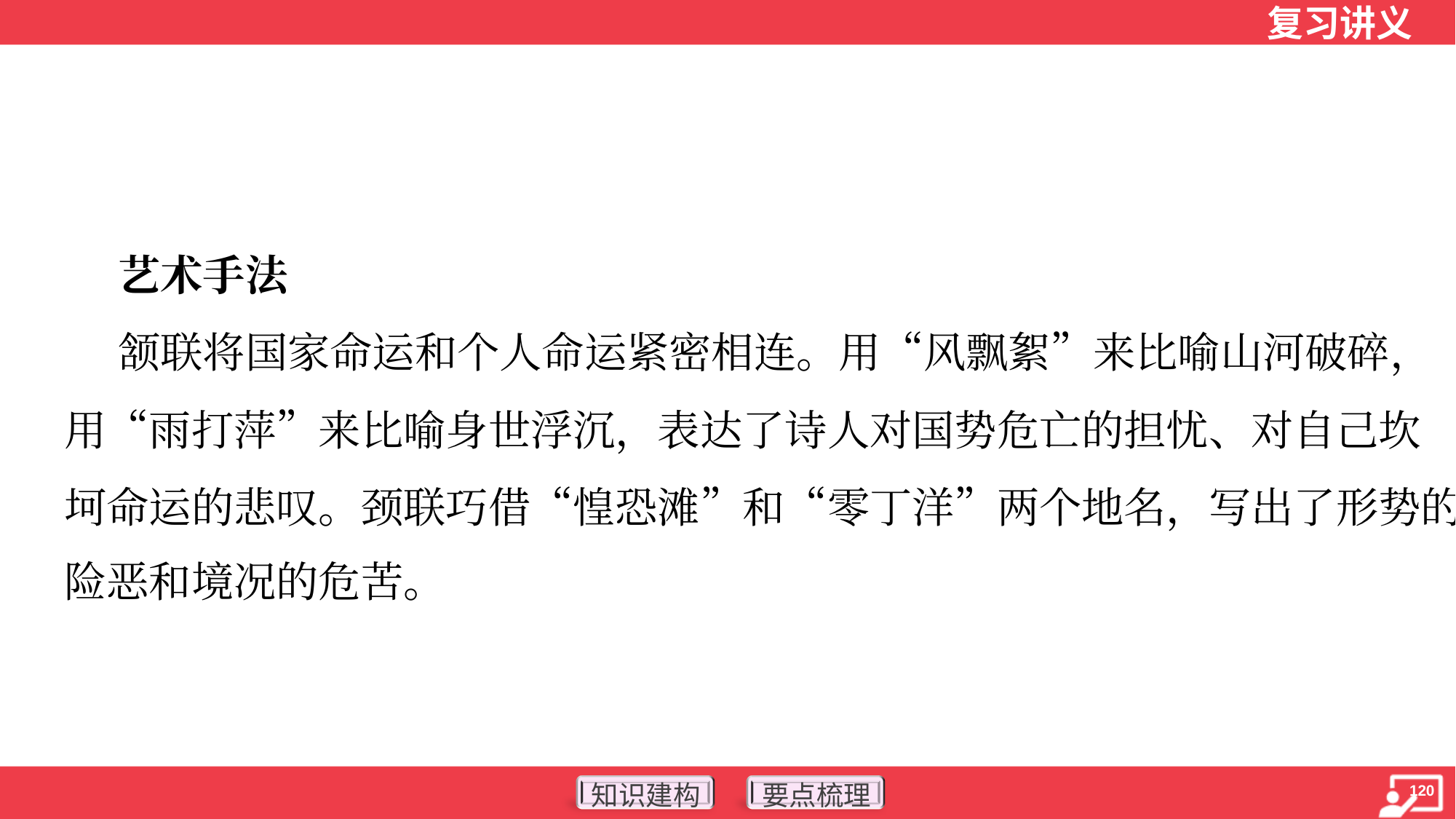

艺术手法
    颔联将国家命运和个人命运紧密相连。用“风飘絮”来比喻山河破碎，
用“雨打萍”来比喻身世浮沉，表达了诗人对国势危亡的担忧、对自己坎
坷命运的悲叹。颈联巧借“惶恐滩”和“零丁洋”两个地名，写出了形势的
险恶和境况的危苦。